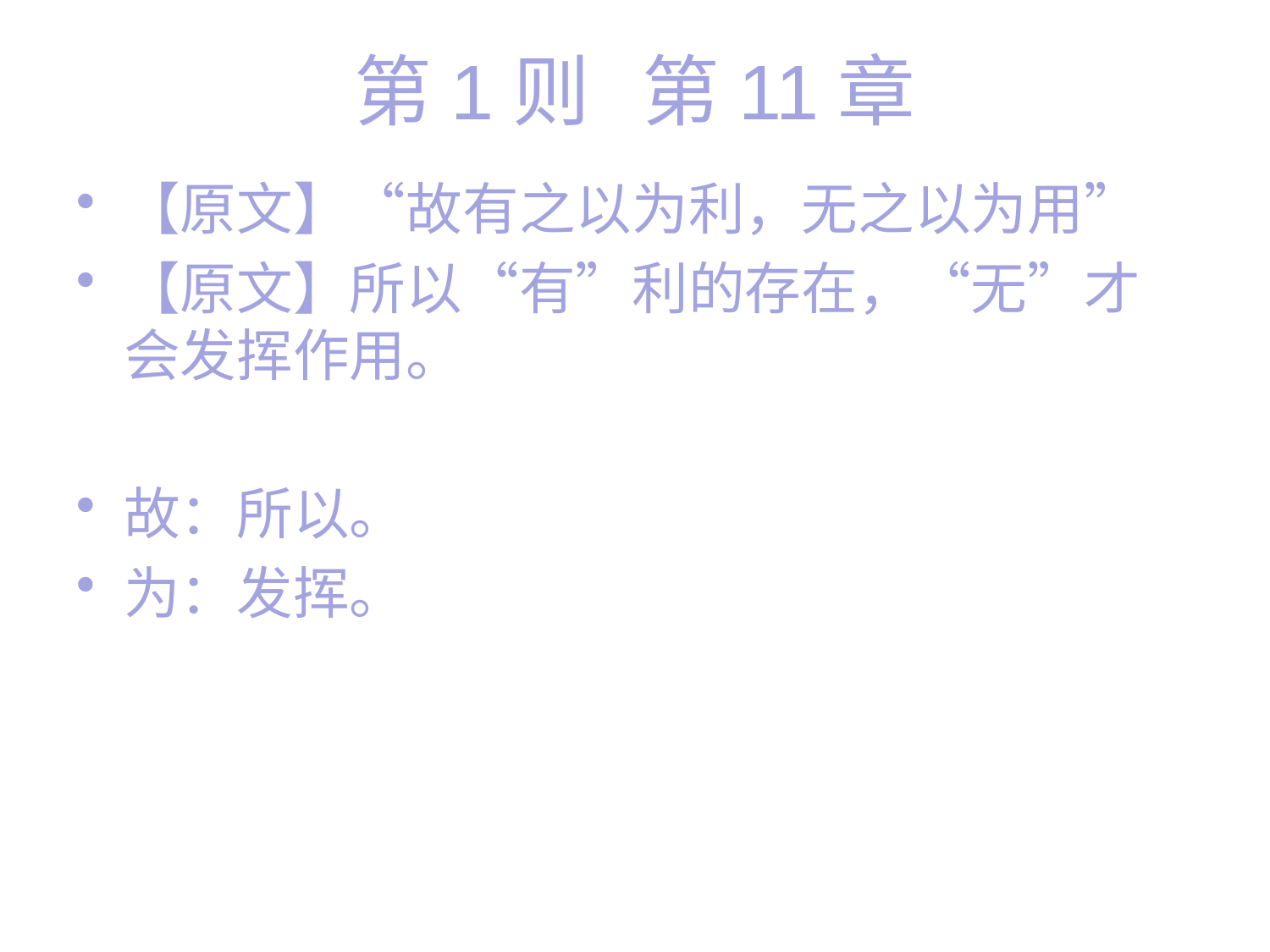

# 第1则   第11章
【原文】“故有之以为利，无之以为用”
【原文】所以“有”利的存在，“无”才会发挥作用。

故：所以。
为：发挥。